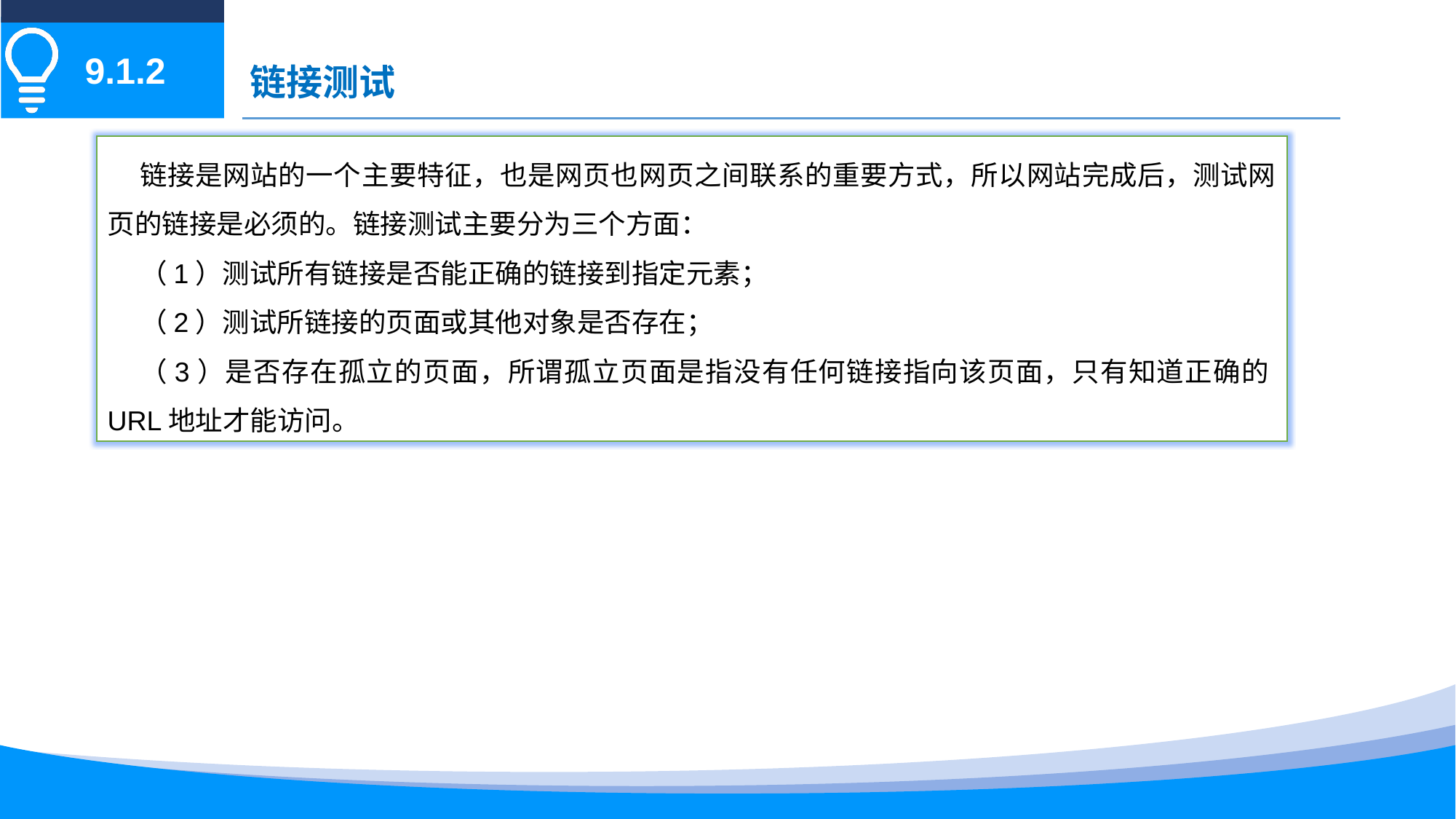

9.1.2
链接测试
链接是网站的一个主要特征，也是网页也网页之间联系的重要方式，所以网站完成后，测试网页的链接是必须的。链接测试主要分为三个方面：
（1）测试所有链接是否能正确的链接到指定元素；
（2）测试所链接的页面或其他对象是否存在；
（3）是否存在孤立的页面，所谓孤立页面是指没有任何链接指向该页面，只有知道正确的URL地址才能访问。